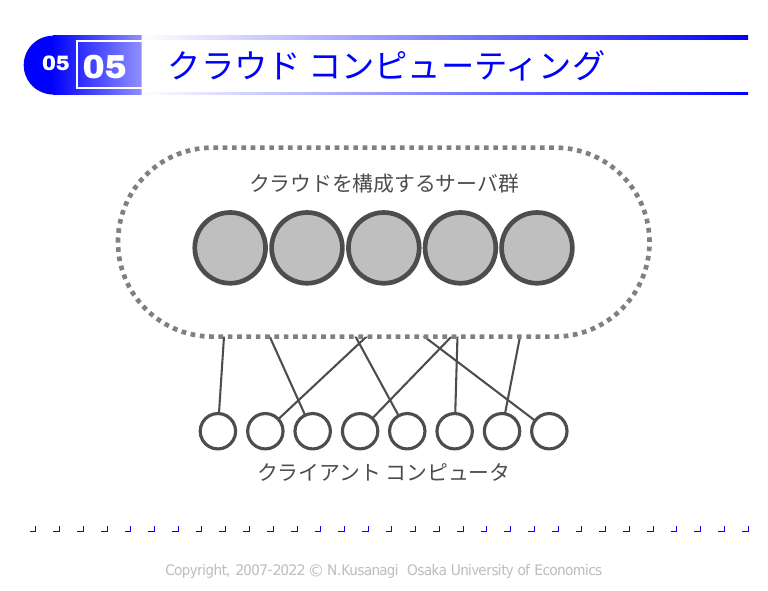

# 05   クラウド コンピューティング

クラウドを構成するサーバ群

クライアント コンピュータ